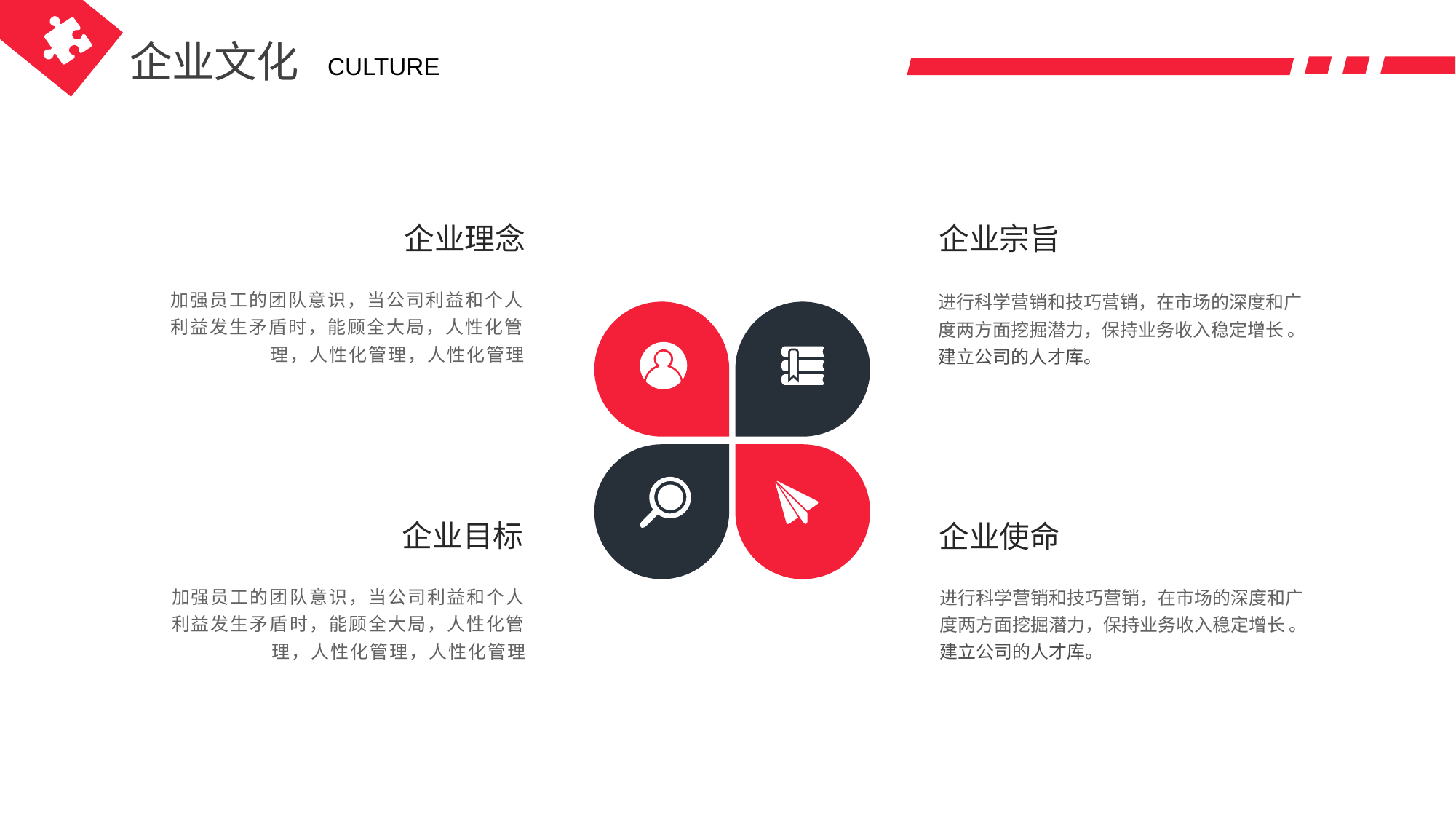

企业文化
CULTURE
企业宗旨
进行科学营销和技巧营销，在市场的深度和广度两方面挖掘潜力，保持业务收入稳定增长 。建立公司的人才库。
企业使命
进行科学营销和技巧营销，在市场的深度和广度两方面挖掘潜力，保持业务收入稳定增长 。建立公司的人才库。
企业理念
加强员工的团队意识，当公司利益和个人利益发生矛盾时，能顾全大局，人性化管理，人性化管理，人性化管理
企业目标
加强员工的团队意识，当公司利益和个人利益发生矛盾时，能顾全大局，人性化管理，人性化管理，人性化管理